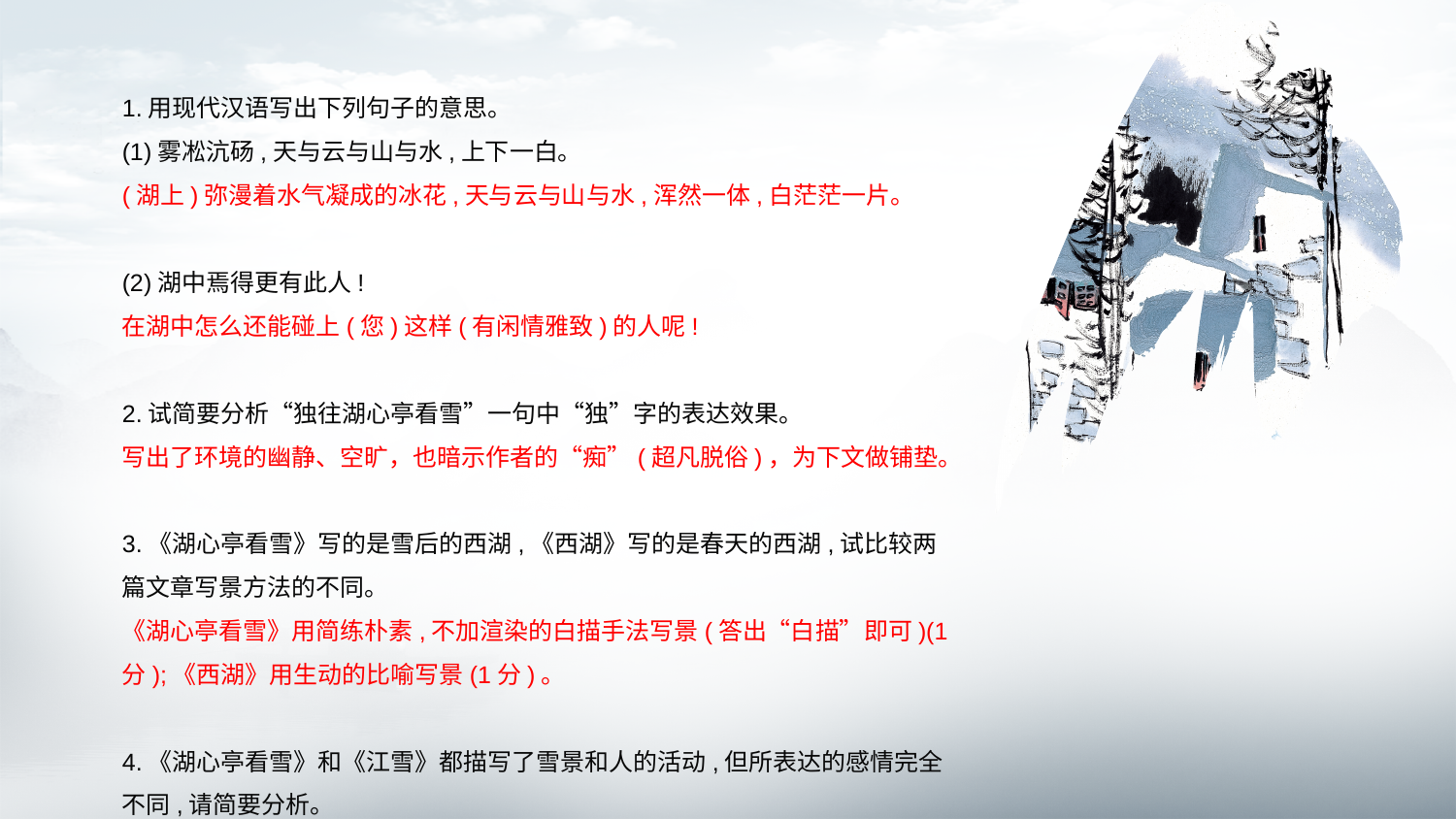

1.用现代汉语写出下列句子的意思。
(1)雾凇沆砀,天与云与山与水,上下一白。
(湖上)弥漫着水气凝成的冰花,天与云与山与水,浑然一体,白茫茫一片。
(2)湖中焉得更有此人!
在湖中怎么还能碰上(您)这样(有闲情雅致)的人呢!
2.试简要分析“独往湖心亭看雪”一句中“独”字的表达效果。
写出了环境的幽静、空旷，也暗示作者的“痴”(超凡脱俗)，为下文做铺垫。
3.《湖心亭看雪》写的是雪后的西湖,《西湖》写的是春天的西湖,试比较两篇文章写景方法的不同。
《湖心亭看雪》用简练朴素,不加渲染的白描手法写景(答出“白描”即可)(1分);《西湖》用生动的比喻写景(1分)。
4.《湖心亭看雪》和《江雪》都描写了雪景和人的活动,但所表达的感情完全不同,请简要分析。
《湖心亭看雪》表达的是作者清高自赏和淡淡的愁绪(1分);《江雪》表达的是作者怀才不遇的孤独感(1分)。(语意相近即)